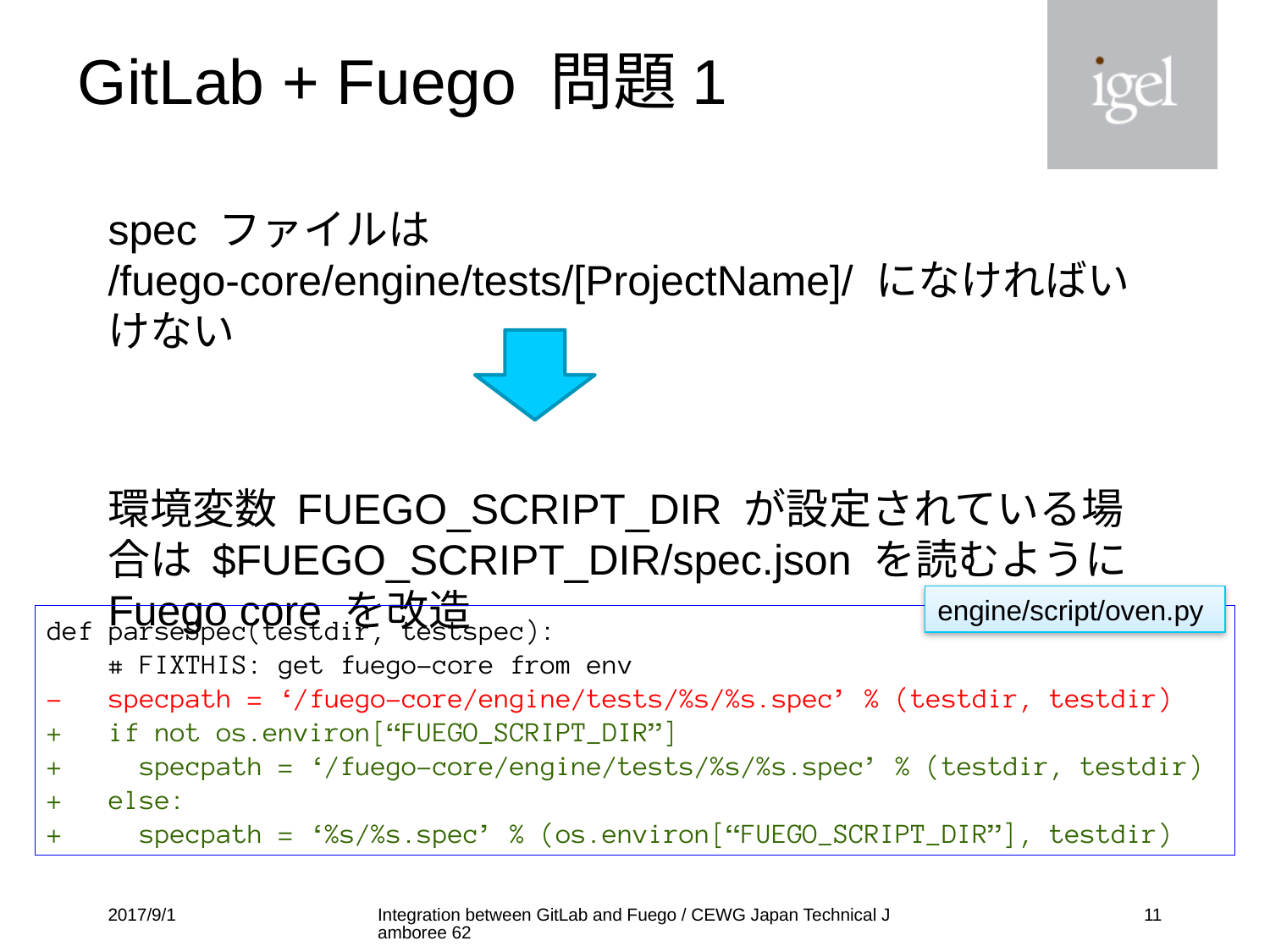

# GitLab + Fuego 問題1
spec ファイルは /fuego-core/engine/tests/[ProjectName]/ になければいけない

環境変数 FUEGO_SCRIPT_DIR が設定されている場合は $FUEGO_SCRIPT_DIR/spec.json を読むように Fuego core を改造

engine/script/oven.py
def parseSpec(testdir, testspec):
    # FIXTHIS: get fuego-core from env
-   specpath = ‘/fuego-core/engine/tests/%s/%s.spec’ % (testdir, testdir)
+   if not os.environ[“FUEGO_SCRIPT_DIR”]
+     specpath = ‘/fuego-core/engine/tests/%s/%s.spec’ % (testdir, testdir)
+   else:
+     specpath = ‘%s/%s.spec’ % (os.environ[“FUEGO_SCRIPT_DIR”], testdir)
2017/9/1
Integration between GitLab and Fuego / CEWG Japan Technical Jamboree 62
11